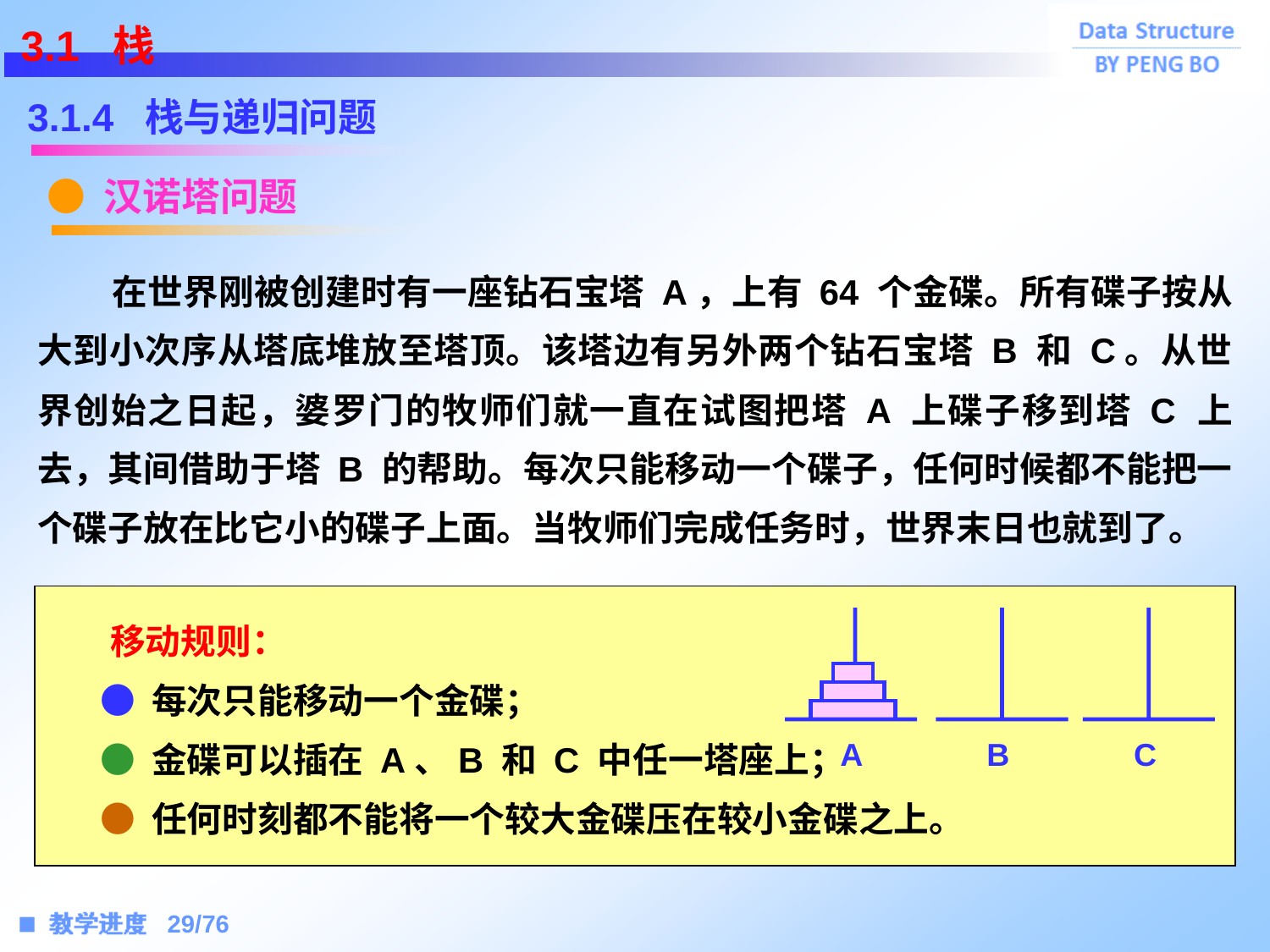

3.1  栈

3.1.4  栈与递归问题

● 汉诺塔问题

        在世界刚被创建时有一座钻石宝塔 A，上有 64 个金碟。所有碟子按从大到小次序从塔底堆放至塔顶。该塔边有另外两个钻石宝塔 B 和 C。从世界创始之日起，婆罗门的牧师们就一直在试图把塔 A 上碟子移到塔 C 上去，其间借助于塔 B 的帮助。每次只能移动一个碟子，任何时候都不能把一个碟子放在比它小的碟子上面。当牧师们完成任务时，世界末日也就到了。

        移动规则：
        ● 每次只能移动一个金碟；
        ● 金碟可以插在 A、B 和 C 中任一塔座上；
        ● 任何时刻都不能将一个较大金碟压在较小金碟之上。

A
B
C